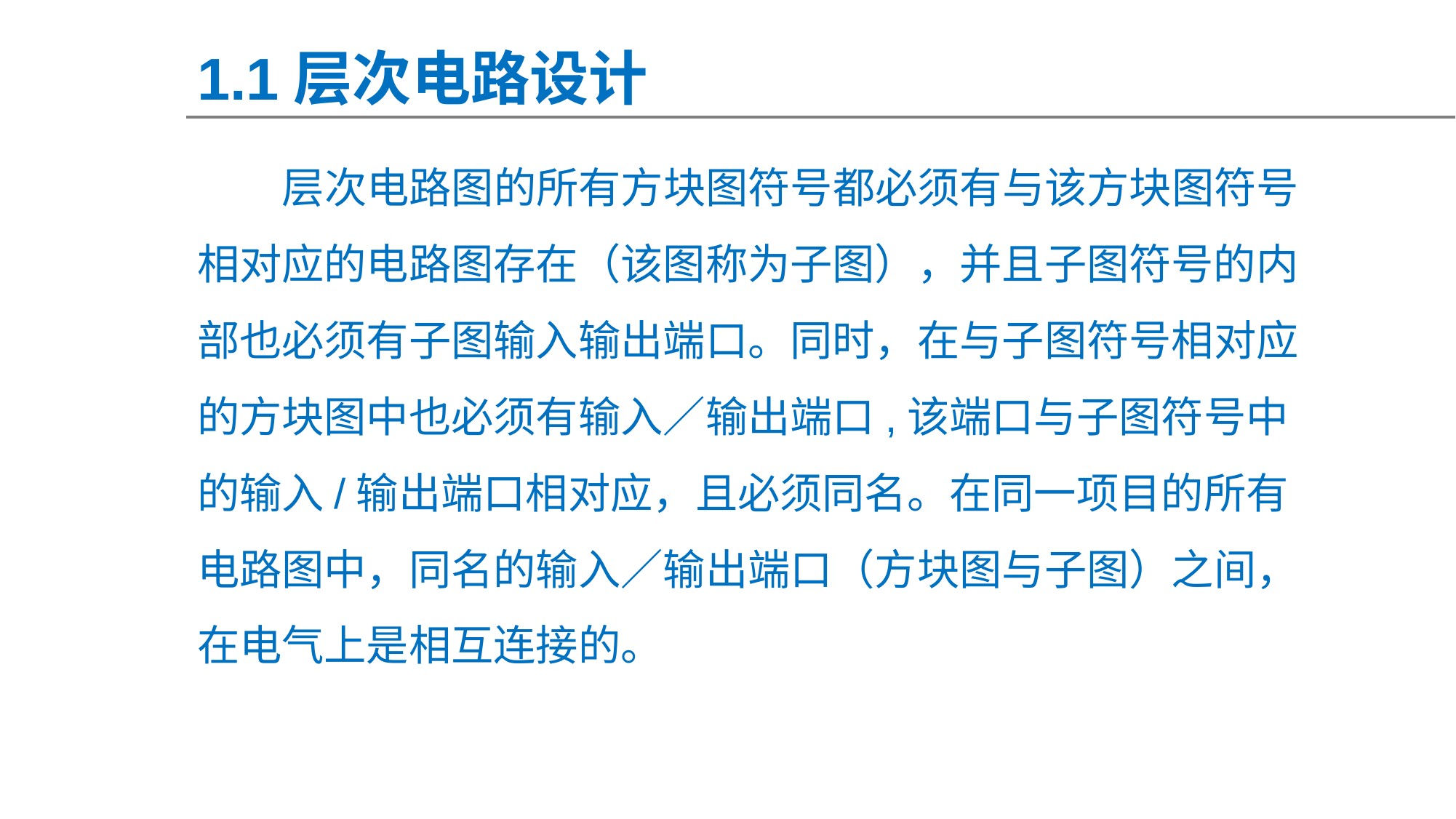

1.1层次电路设计
层次电路图的所有方块图符号都必须有与该方块图符号相对应的电路图存在（该图称为子图），并且子图符号的内部也必须有子图输入输出端口。同时，在与子图符号相对应的方块图中也必须有输入／输出端口,该端口与子图符号中的输入/输出端口相对应，且必须同名。在同一项目的所有电路图中，同名的输入／输出端口（方块图与子图）之间，在电气上是相互连接的。